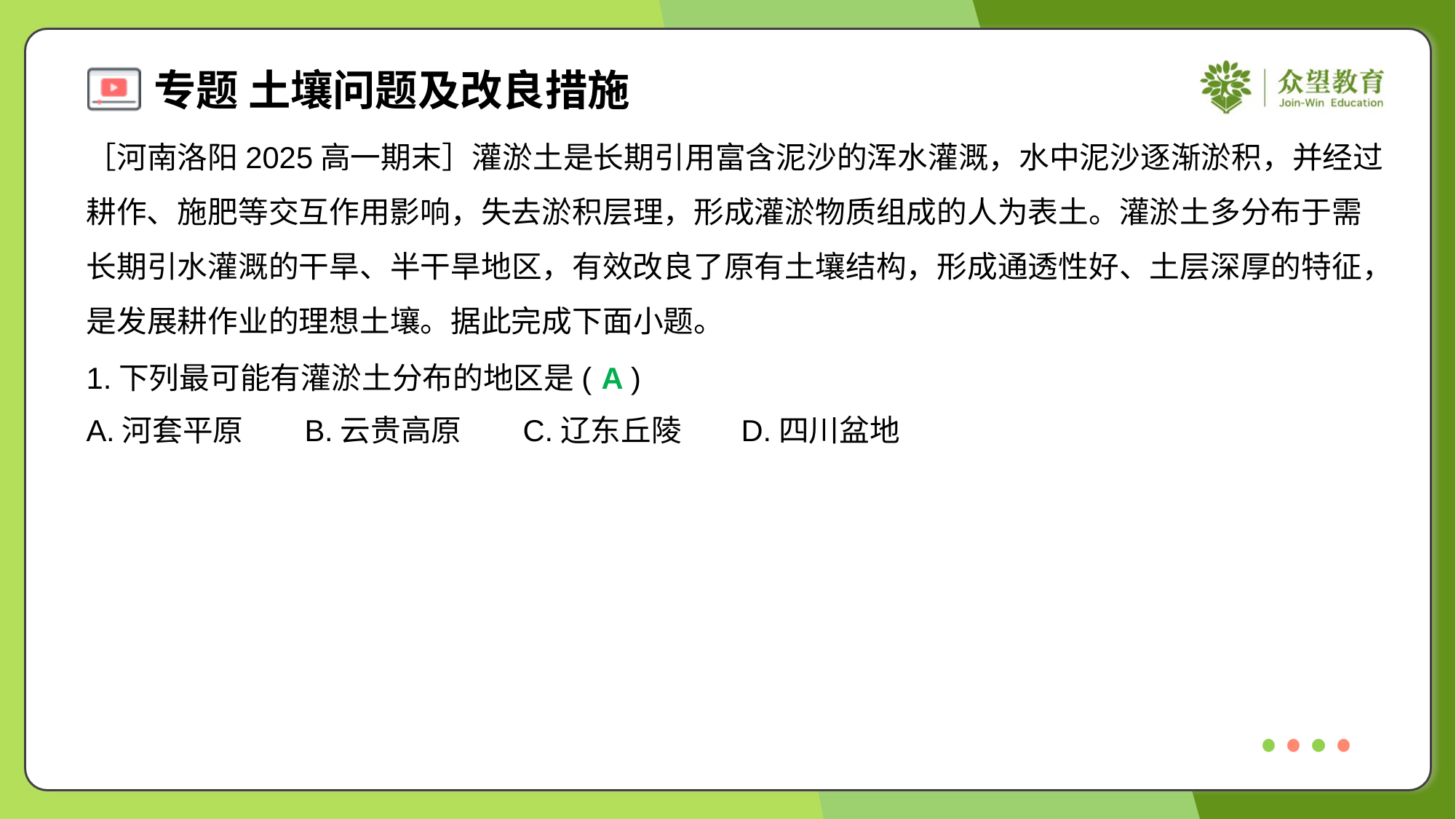

［河南洛阳2025高一期末］灌淤土是长期引用富含泥沙的浑水灌溉，水中泥沙逐渐淤积，并经过
耕作、施肥等交互作用影响，失去淤积层理，形成灌淤物质组成的人为表土。灌淤土多分布于需
长期引水灌溉的干旱、半干旱地区，有效改良了原有土壤结构，形成通透性好、土层深厚的特征，
是发展耕作业的理想土壤。据此完成下面小题。
1.下列最可能有灌淤土分布的地区是(     )
A
A.河套平原	B.云贵高原	C.辽东丘陵	D.四川盆地